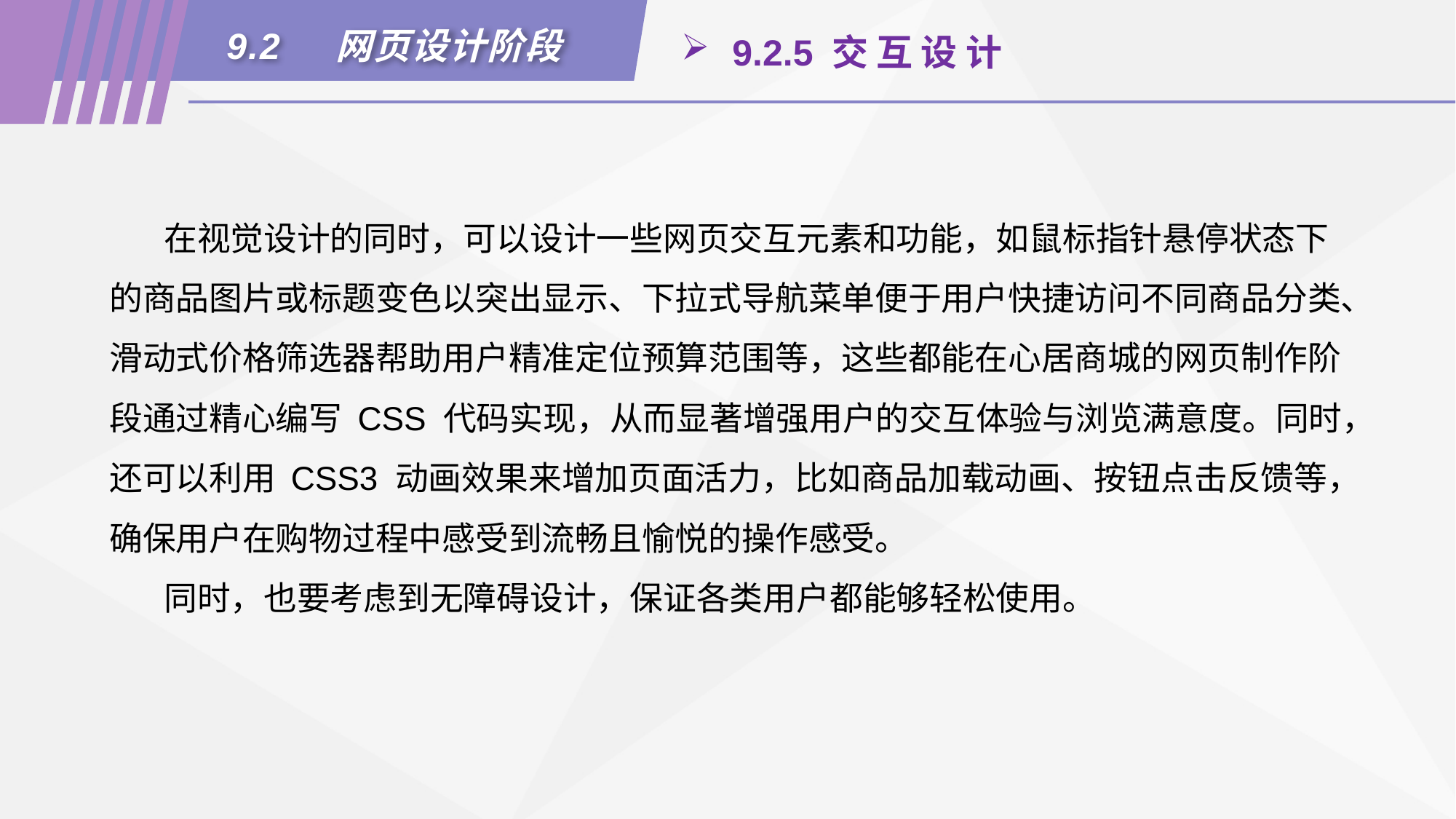

9.2	网页设计阶段
 9.2.5 交 互 设 计
在视觉设计的同时，可以设计一些网页交互元素和功能，如鼠标指针悬停状态下的商品图片或标题变色以突出显示、下拉式导航菜单便于用户快捷访问不同商品分类、滑动式价格筛选器帮助用户精准定位预算范围等，这些都能在心居商城的网页制作阶段通过精心编写 CSS 代码实现，从而显著增强用户的交互体验与浏览满意度。同时，还可以利用 CSS3 动画效果来增加页面活力，比如商品加载动画、按钮点击反馈等，确保用户在购物过程中感受到流畅且愉悦的操作感受。
同时，也要考虑到无障碍设计，保证各类用户都能够轻松使用。